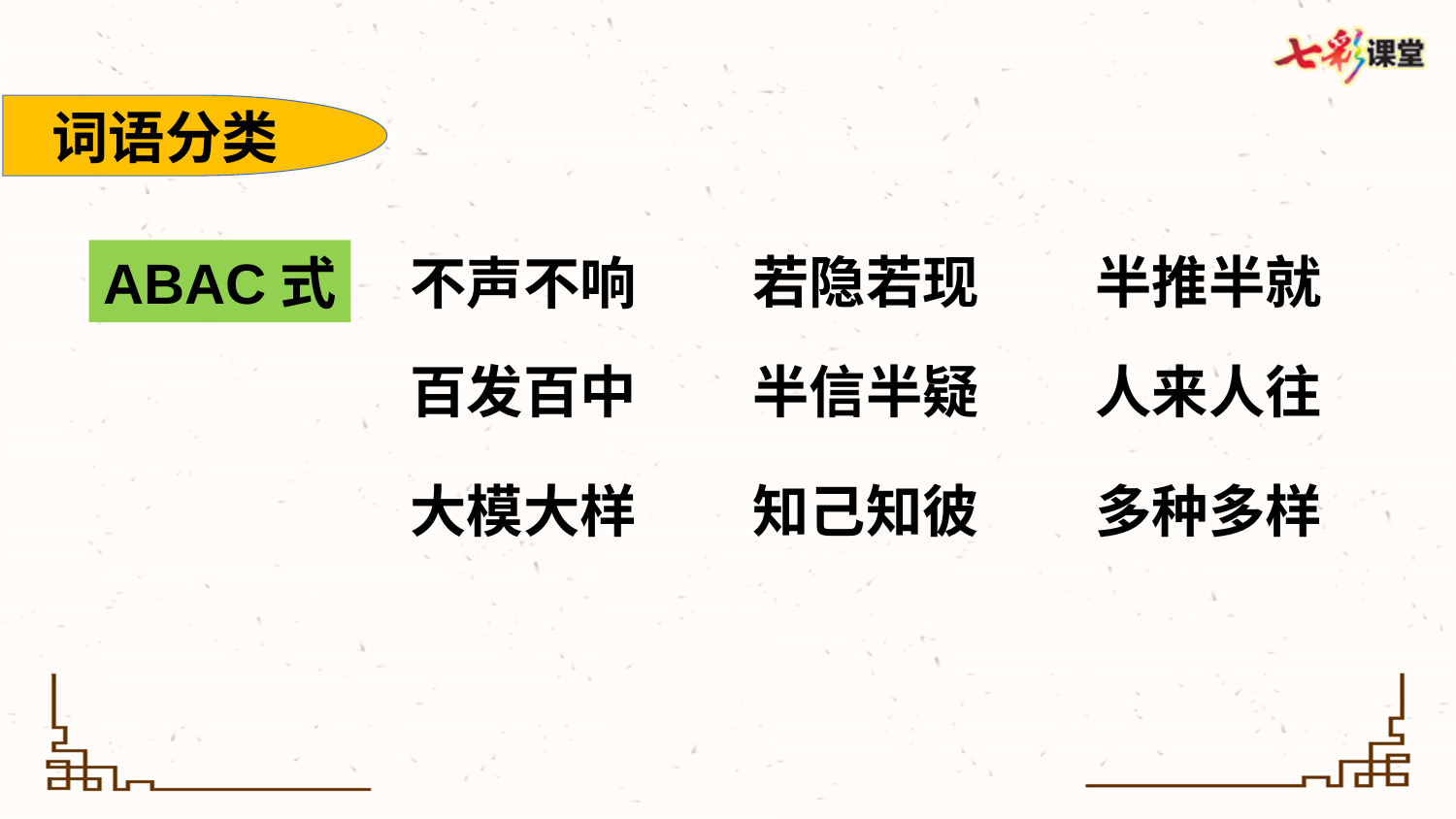

词语分类
若隐若现
半推半就
ABAC式
不声不响
百发百中
半信半疑
人来人往
大模大样
知己知彼
多种多样